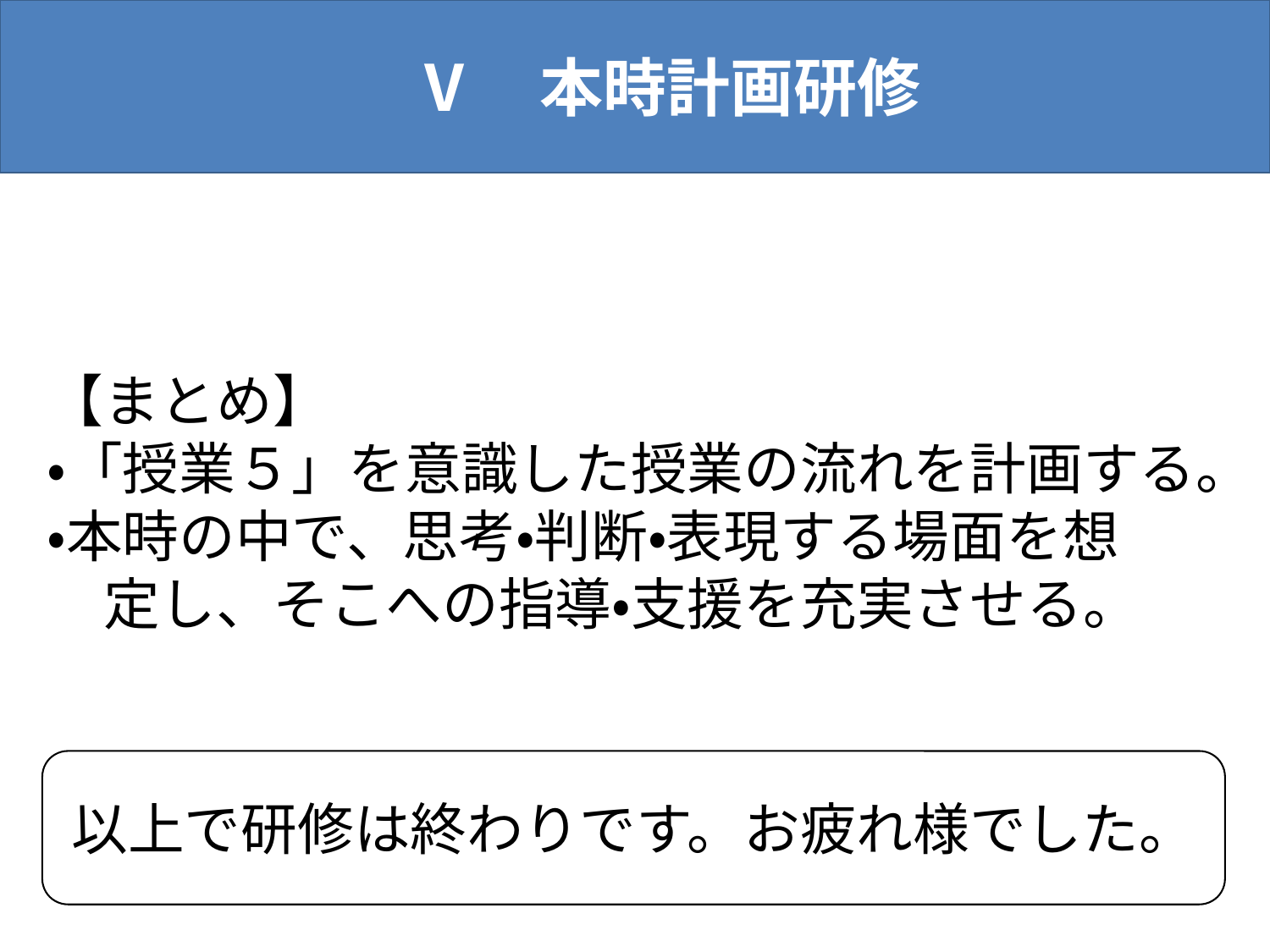

Ⅴ　本時計画研修
【まとめ】
・「授業５」を意識した授業の流れを計画する。
・本時の中で、思考・判断・表現する場面を想
　定し、そこへの指導・支援を充実させる。
以上で研修は終わりです。お疲れ様でした。